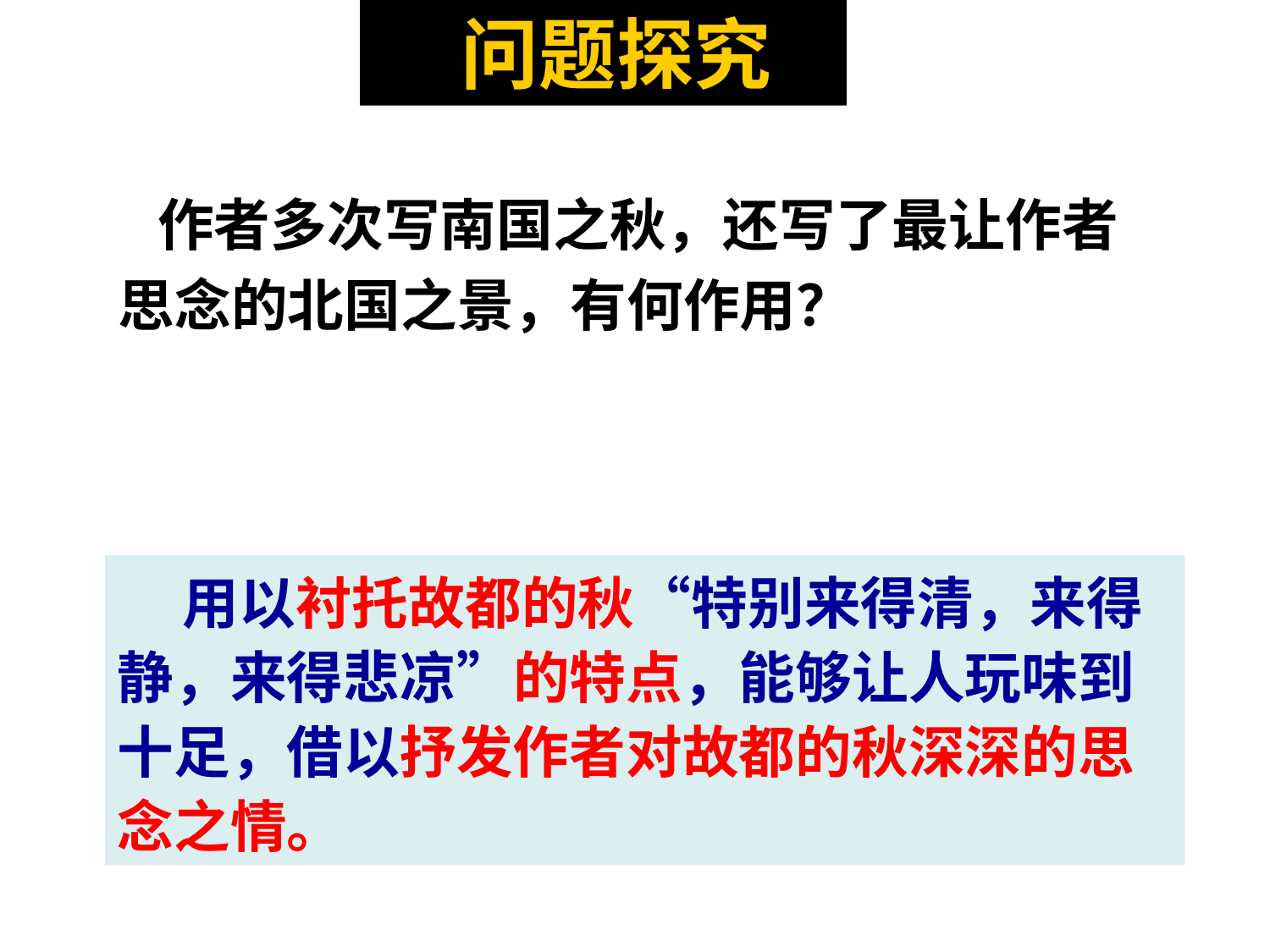

问题探究
  作者多次写南国之秋，还写了最让作者思念的北国之景，有何作用？
    用以衬托故都的秋“特别来得清，来得静，来得悲凉”的特点，能够让人玩味到十足，借以抒发作者对故都的秋深深的思念之情。